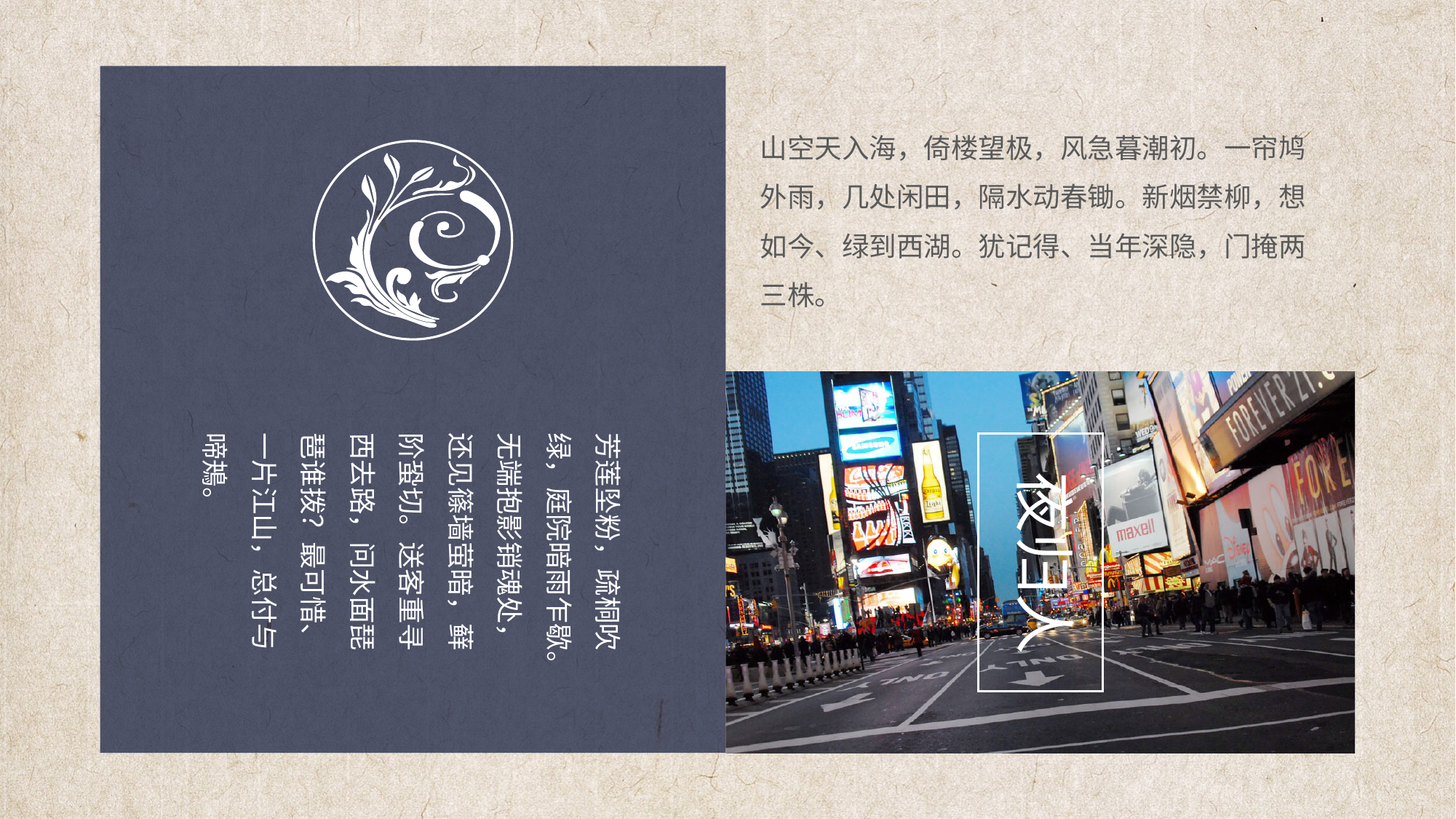

山空天入海，倚楼望极，风急暮潮初。一帘鸠外雨，几处闲田，隔水动春锄。新烟禁柳，想如今、绿到西湖。犹记得、当年深隐，门掩两三株。

芳莲坠粉，疏桐吹绿，庭院暗雨乍歇。无端抱影销魂处，还见篠墙萤暗，藓阶蛩切。送客重寻西去路，问水面琵琶谁拨？最可惜、一片江山，总付与啼鴂。

夜归人